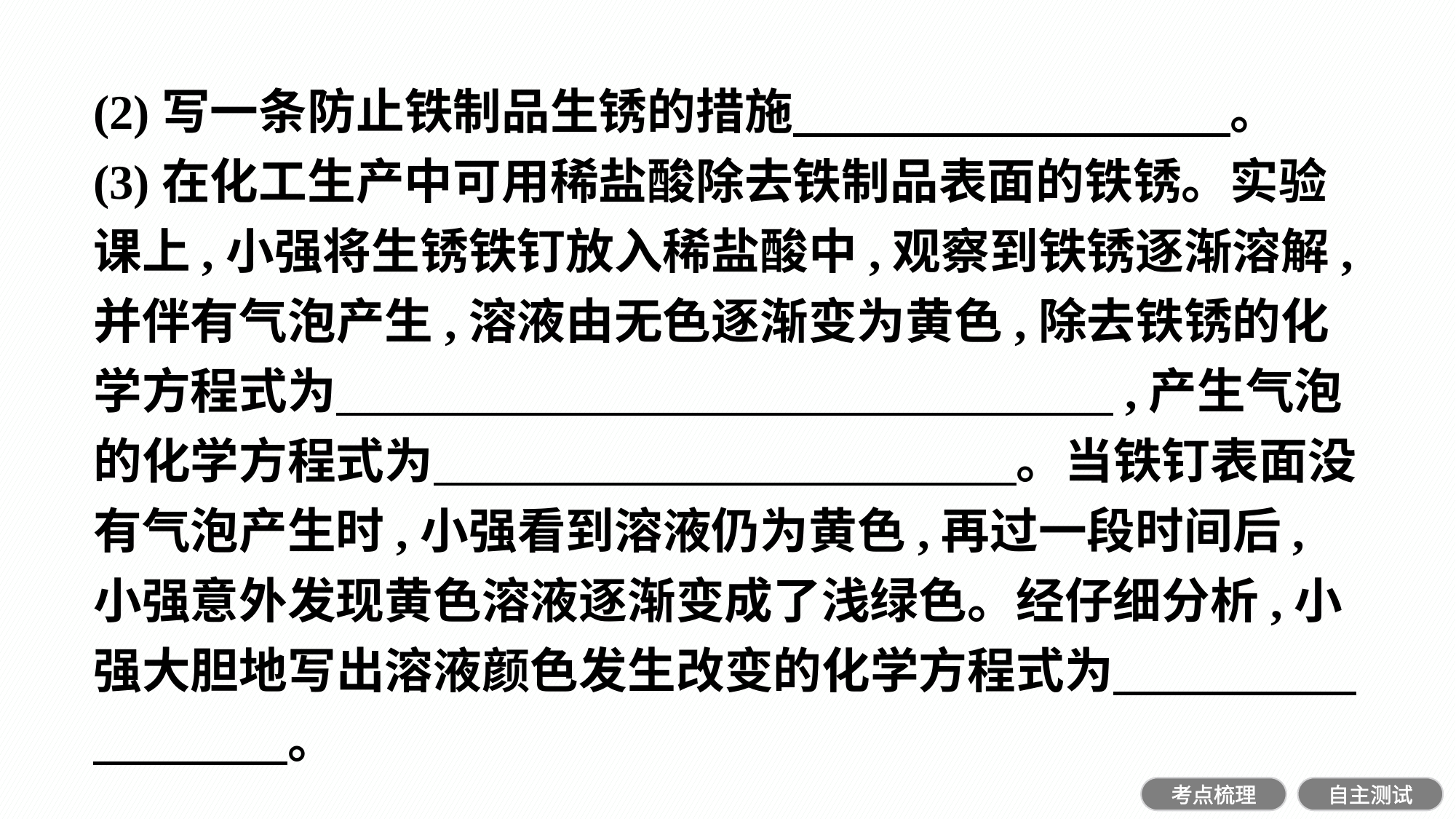

(2)写一条防止铁制品生锈的措施　　　　　　　　　。
(3)在化工生产中可用稀盐酸除去铁制品表面的铁锈。实验课上,小强将生锈铁钉放入稀盐酸中,观察到铁锈逐渐溶解,并伴有气泡产生,溶液由无色逐渐变为黄色,除去铁锈的化学方程式为　　　　　　　　　　　　　　　　,产生气泡的化学方程式为　　　　　　　　　　　　。当铁钉表面没有气泡产生时,小强看到溶液仍为黄色,再过一段时间后,小强意外发现黄色溶液逐渐变成了浅绿色。经仔细分析,小强大胆地写出溶液颜色发生改变的化学方程式为　　　　　　　　　。